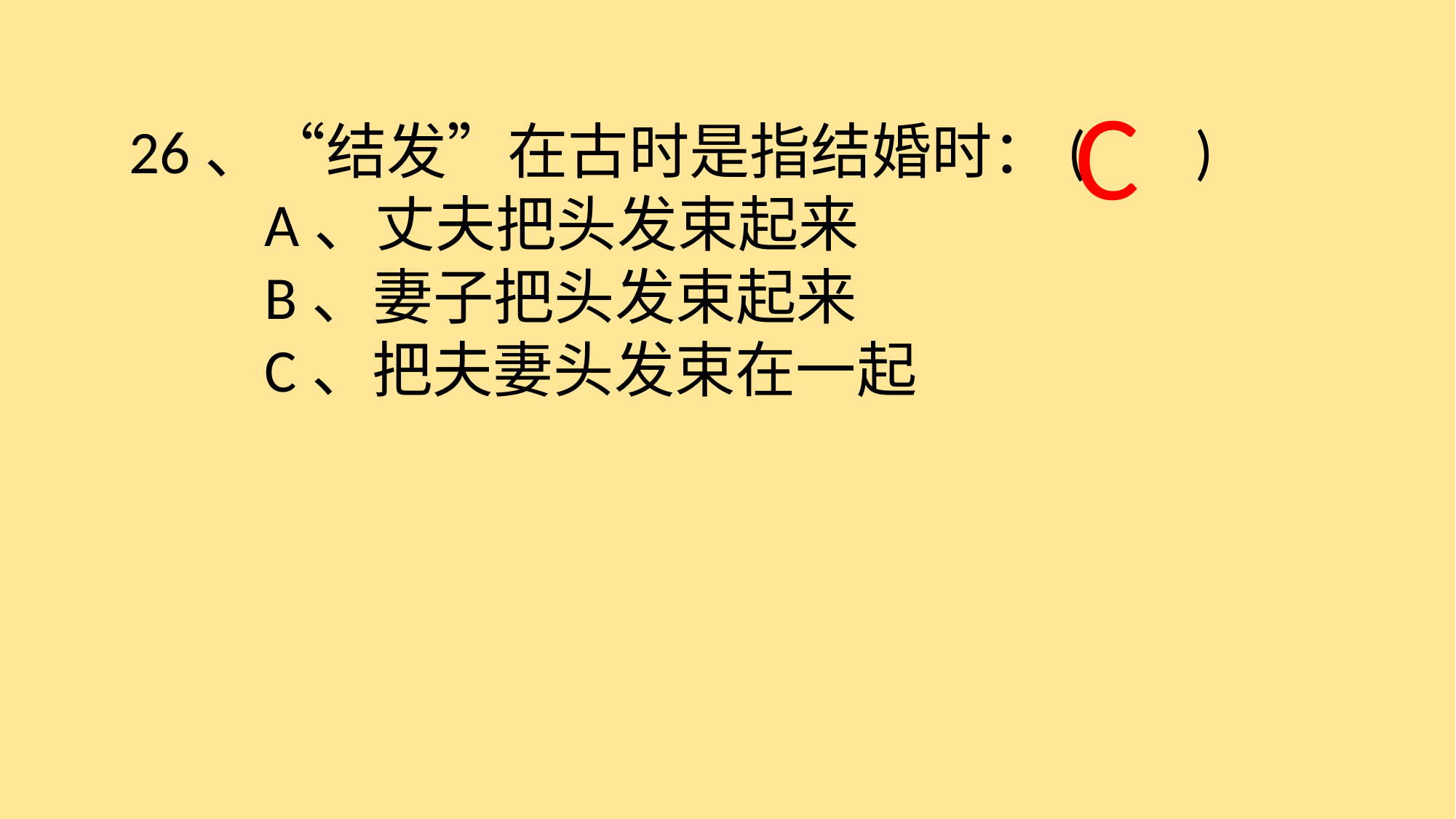

C
26、“结发”在古时是指结婚时：(        )
　　A、丈夫把头发束起来
　　B、妻子把头发束起来
　　C、把夫妻头发束在一起